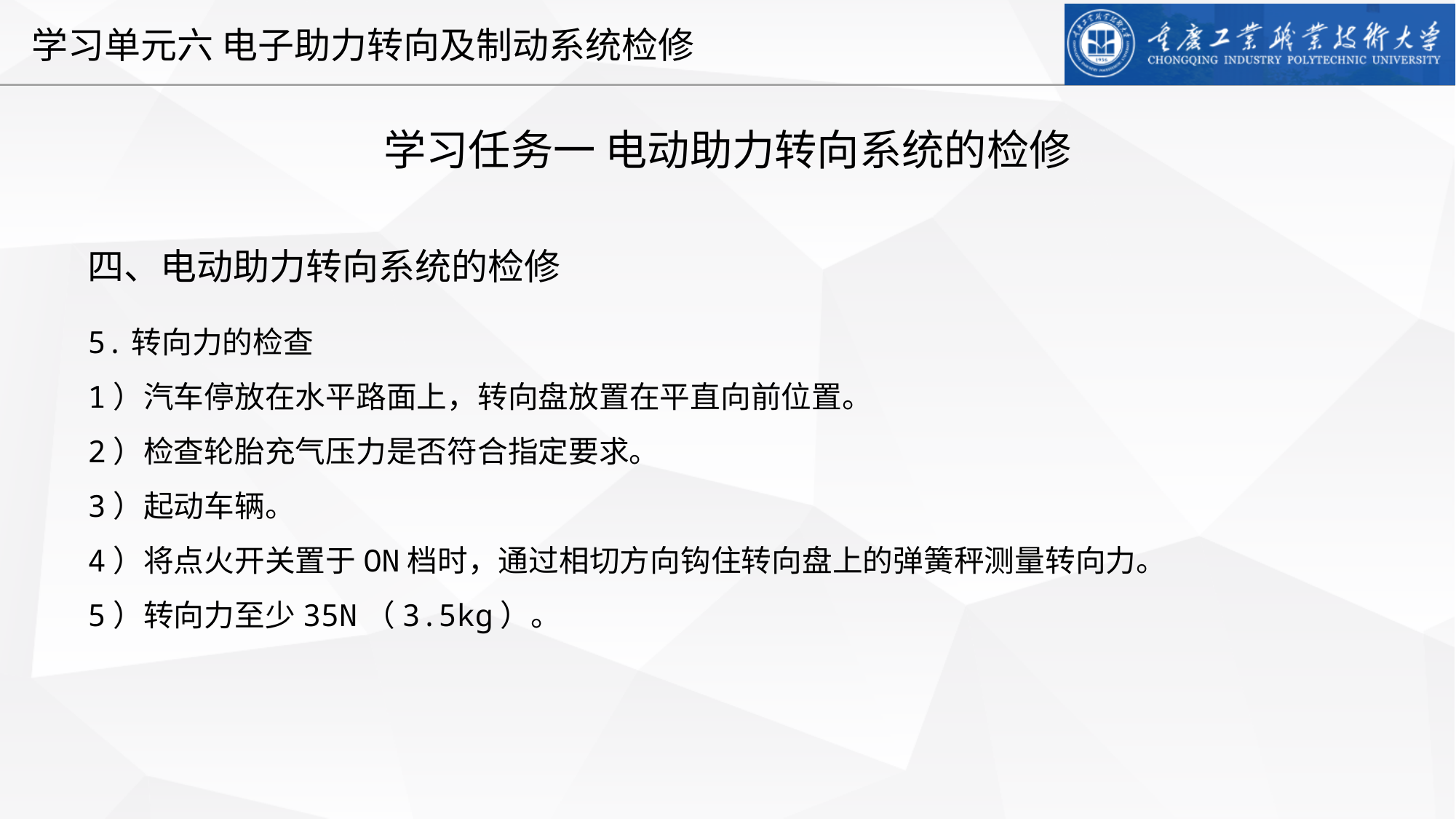

学习任务一 电动助力转向系统的检修
四、电动助力转向系统的检修
5.转向力的检查
1）汽车停放在水平路面上，转向盘放置在平直向前位置。
2）检查轮胎充气压力是否符合指定要求。
3）起动车辆。
4）将点火开关置于ON档时，通过相切方向钩住转向盘上的弹簧秤测量转向力。
5）转向力至少35N（3.5kg）。